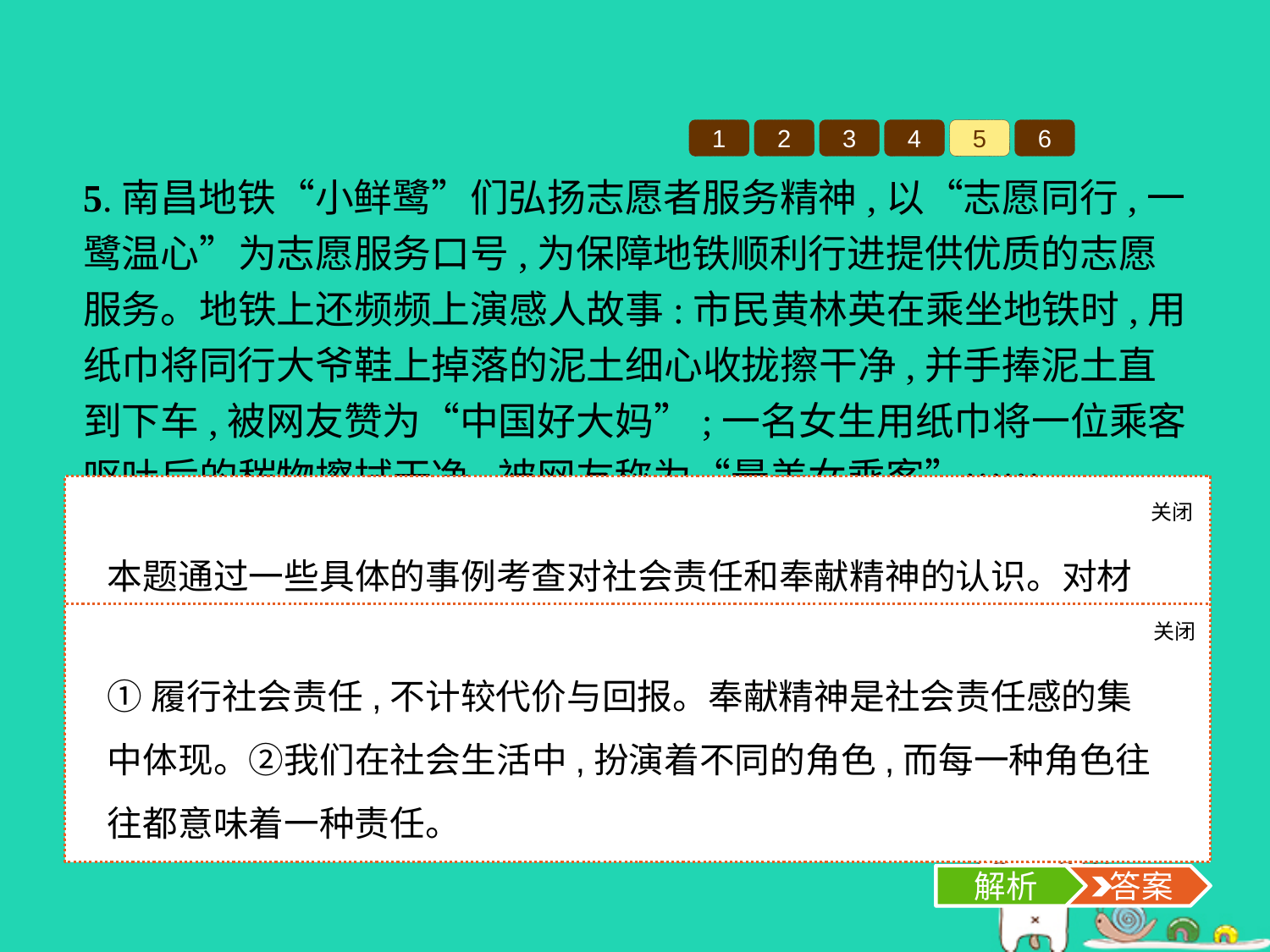

1
2
3
4
5
6
5.南昌地铁“小鲜鹭”们弘扬志愿者服务精神,以“志愿同行,一鹭温心”为志愿服务口号,为保障地铁顺利行进提供优质的志愿服务。地铁上还频频上演感人故事:市民黄林英在乘坐地铁时,用纸巾将同行大爷鞋上掉落的泥土细心收拢擦干净,并手捧泥土直到下车,被网友赞为“中国好大妈”;一名女生用纸巾将一位乘客呕吐后的秽物擦拭干净,被网友称为“最美女乘客”……
运用道德与法治教材的观点对上述材料进行评论。

关闭
解析

本题通过一些具体的事例考查对社会责任和奉献精神的认识。对材料中志愿者的行为可结合奉献精神、社会责任回答;“中国好大妈”“最美女乘客”的行为可以结合责任的相关知识回答。

关闭
解析
  答案

①履行社会责任,不计较代价与回报。奉献精神是社会责任感的集中体现。②我们在社会生活中,扮演着不同的角色,而每一种角色往往都意味着一种责任。
解析
  答案